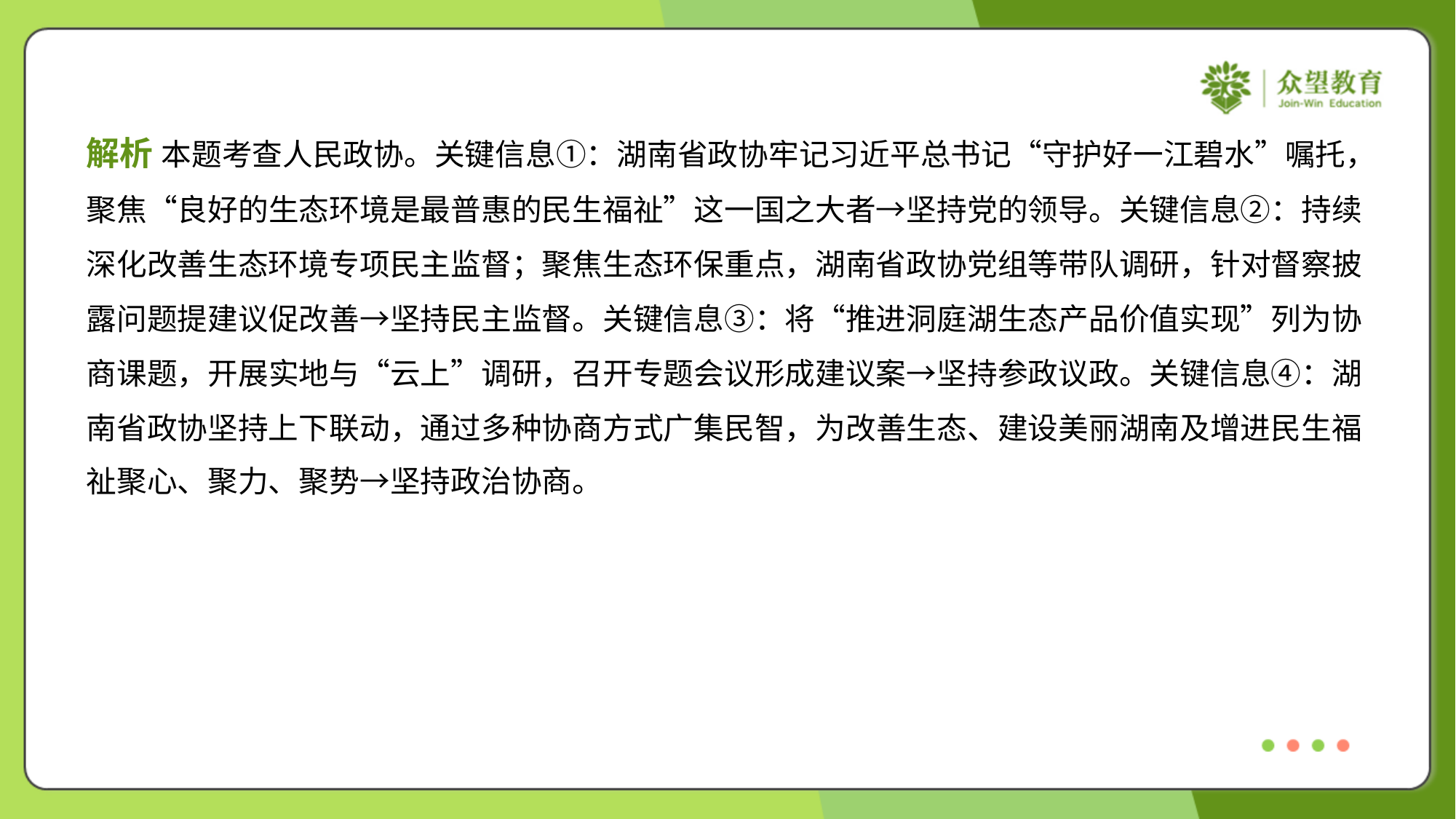

解析 本题考查人民政协。关键信息①：湖南省政协牢记习近平总书记“守护好一江碧水”嘱托，
聚焦“良好的生态环境是最普惠的民生福祉”这一国之大者→坚持党的领导。关键信息②：持续
深化改善生态环境专项民主监督；聚焦生态环保重点，湖南省政协党组等带队调研，针对督察披
露问题提建议促改善→坚持民主监督。关键信息③：将“推进洞庭湖生态产品价值实现”列为协
商课题，开展实地与“云上”调研，召开专题会议形成建议案→坚持参政议政。关键信息④：湖
南省政协坚持上下联动，通过多种协商方式广集民智，为改善生态、建设美丽湖南及增进民生福
祉聚心、聚力、聚势→坚持政治协商。